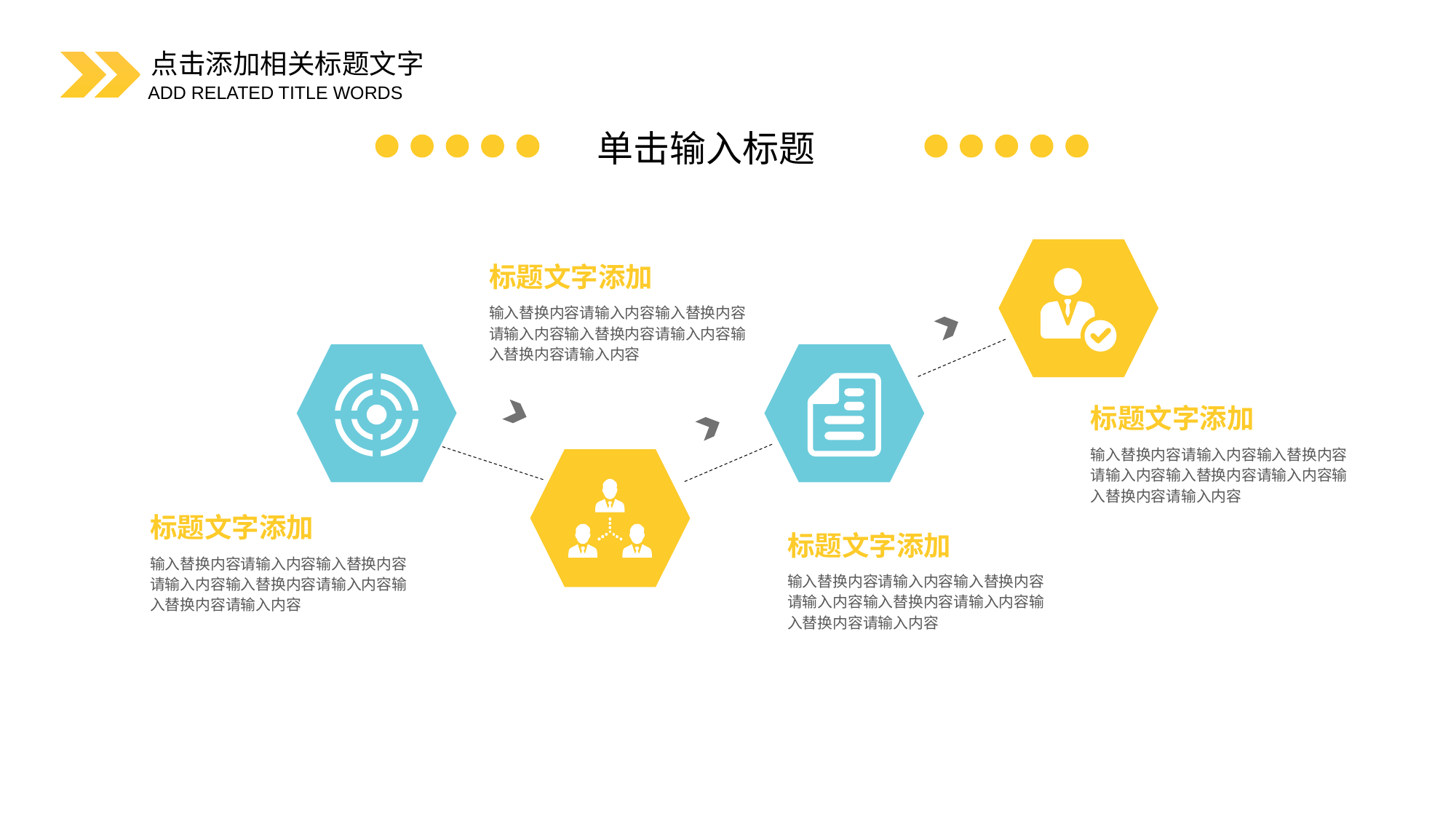

单击输入标题

标题文字添加
输入替换内容请输入内容输入替换内容请输入内容输入替换内容请输入内容输入替换内容请输入内容

标题文字添加
输入替换内容请输入内容输入替换内容请输入内容输入替换内容请输入内容输入替换内容请输入内容

标题文字添加
输入替换内容请输入内容输入替换内容请输入内容输入替换内容请输入内容输入替换内容请输入内容
标题文字添加
输入替换内容请输入内容输入替换内容请输入内容输入替换内容请输入内容输入替换内容请输入内容